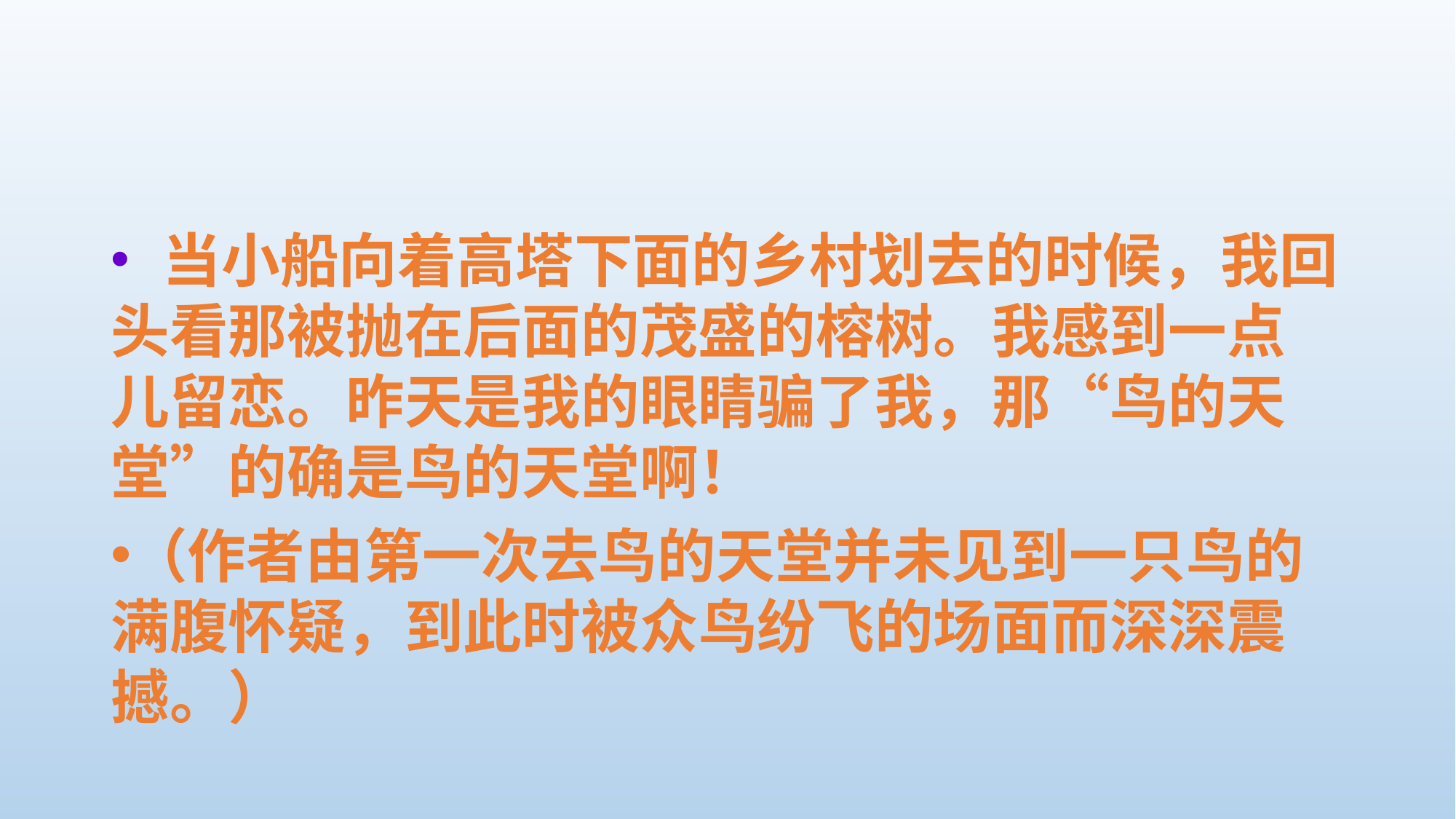

#
  当小船向着高塔下面的乡村划去的时候，我回头看那被抛在后面的茂盛的榕树。我感到一点儿留恋。昨天是我的眼睛骗了我，那“鸟的天堂”的确是鸟的天堂啊！
（作者由第一次去鸟的天堂并未见到一只鸟的满腹怀疑，到此时被众鸟纷飞的场面而深深震撼。）